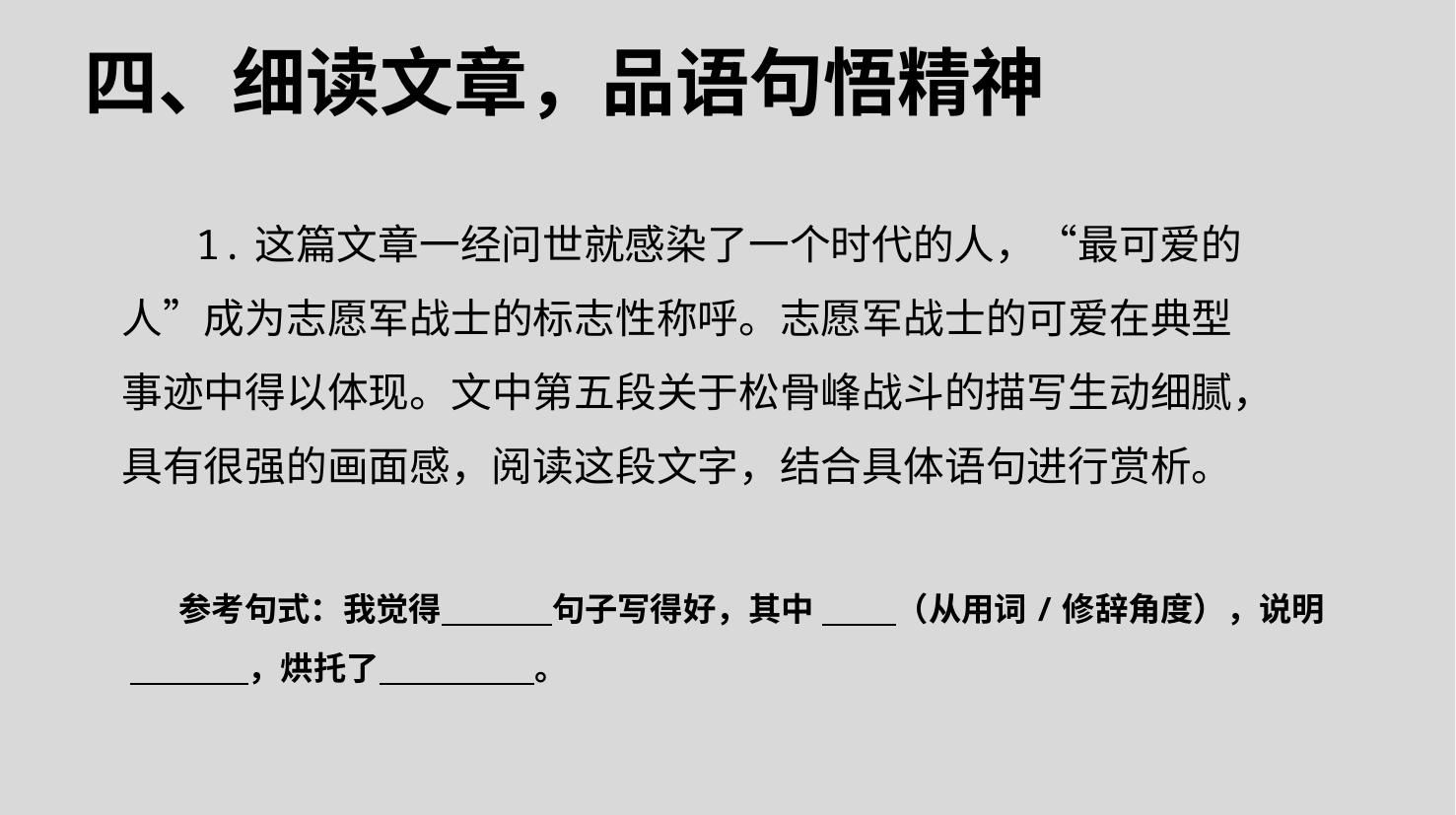

四、细读文章，品语句悟精神
   1.这篇文章一经问世就感染了一个时代的人，“最可爱的人”成为志愿军战士的标志性称呼。志愿军战士的可爱在典型事迹中得以体现。文中第五段关于松骨峰战斗的描写生动细腻，具有很强的画面感，阅读这段文字，结合具体语句进行赏析。
参考句式：我觉得               句子写得好，其中           （从用词/修辞角度），说明                 ，烘托了                     。